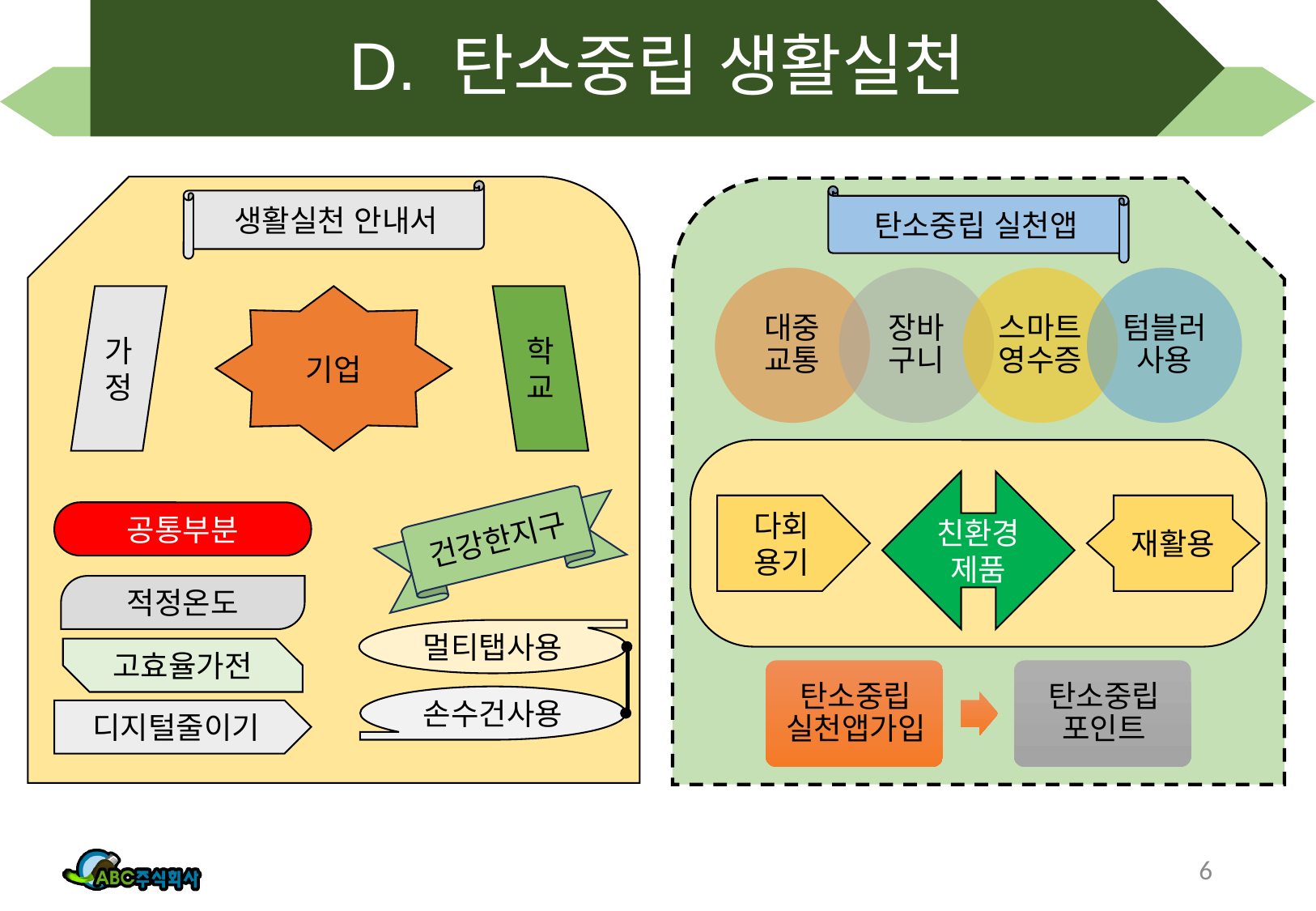

# D. 탄소중립 생활실천

생활실천 안내서
탄소중립 실천앱
대중
교통
장바
구니
스마트
영수증
텀블러
사용
가정
기업
학교

친환경제품
다회
용기
재활용
공통부분
건강한지구
적정온도

멀티탭사용
고효율가전
탄소중립
실천앱가입

탄소중립
포인트
손수건사용
디지털줄이기
6